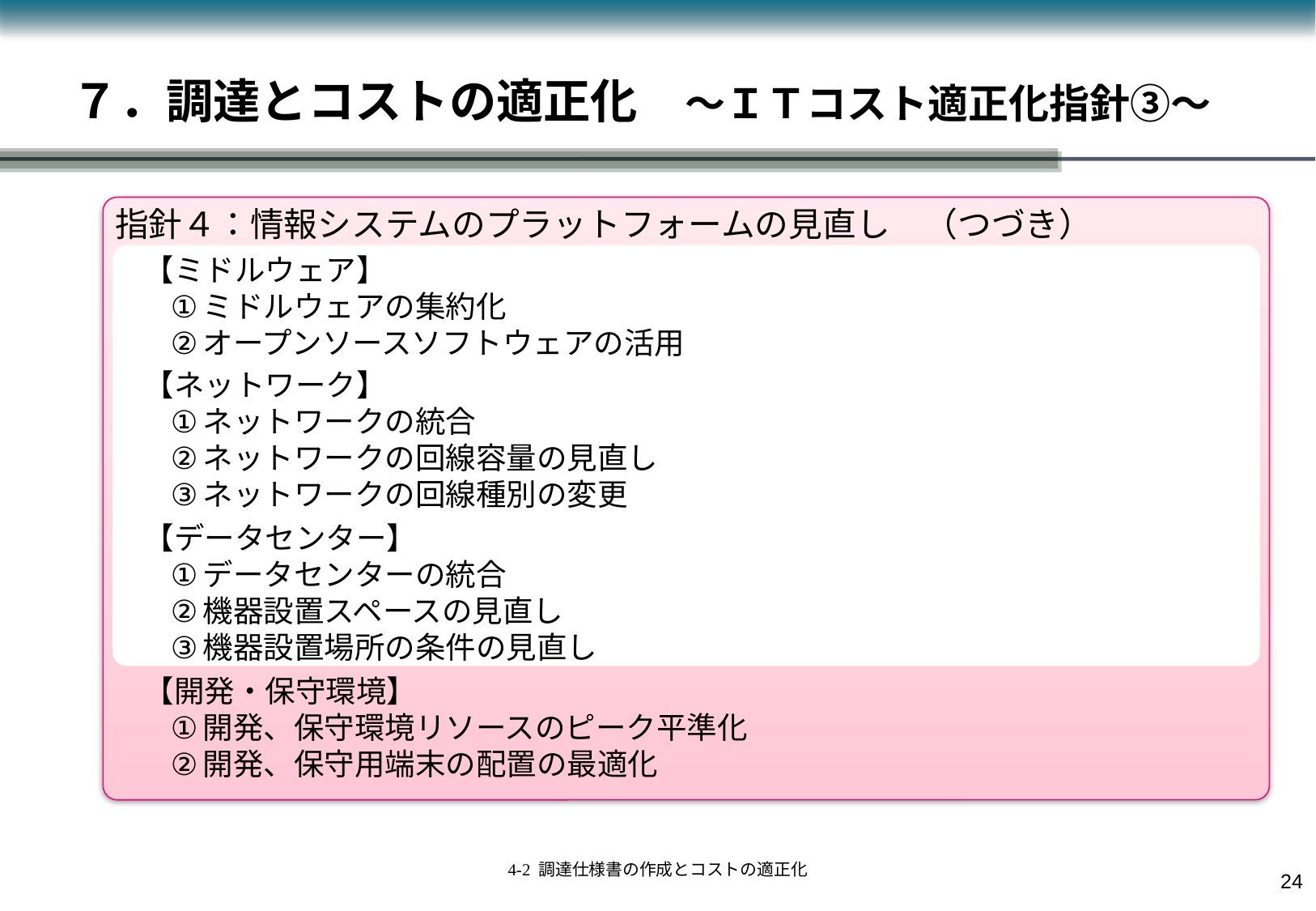

# ７．調達とコストの適正化　～ＩＴコスト適正化指針③～
指針４：情報システムのプラットフォームの見直し　（つづき）

【ミドルウェア】
ミドルウェアの集約化
オープンソースソフトウェアの活用

【ネットワーク】
ネットワークの統合
ネットワークの回線容量の見直し
ネットワークの回線種別の変更
【データセンター】
データセンターの統合
機器設置スペースの見直し
機器設置場所の条件の見直し
【開発・保守環境】
開発、保守環境リソースのピーク平準化
開発、保守用端末の配置の最適化
24
4-2 調達仕様書の作成とコストの適正化